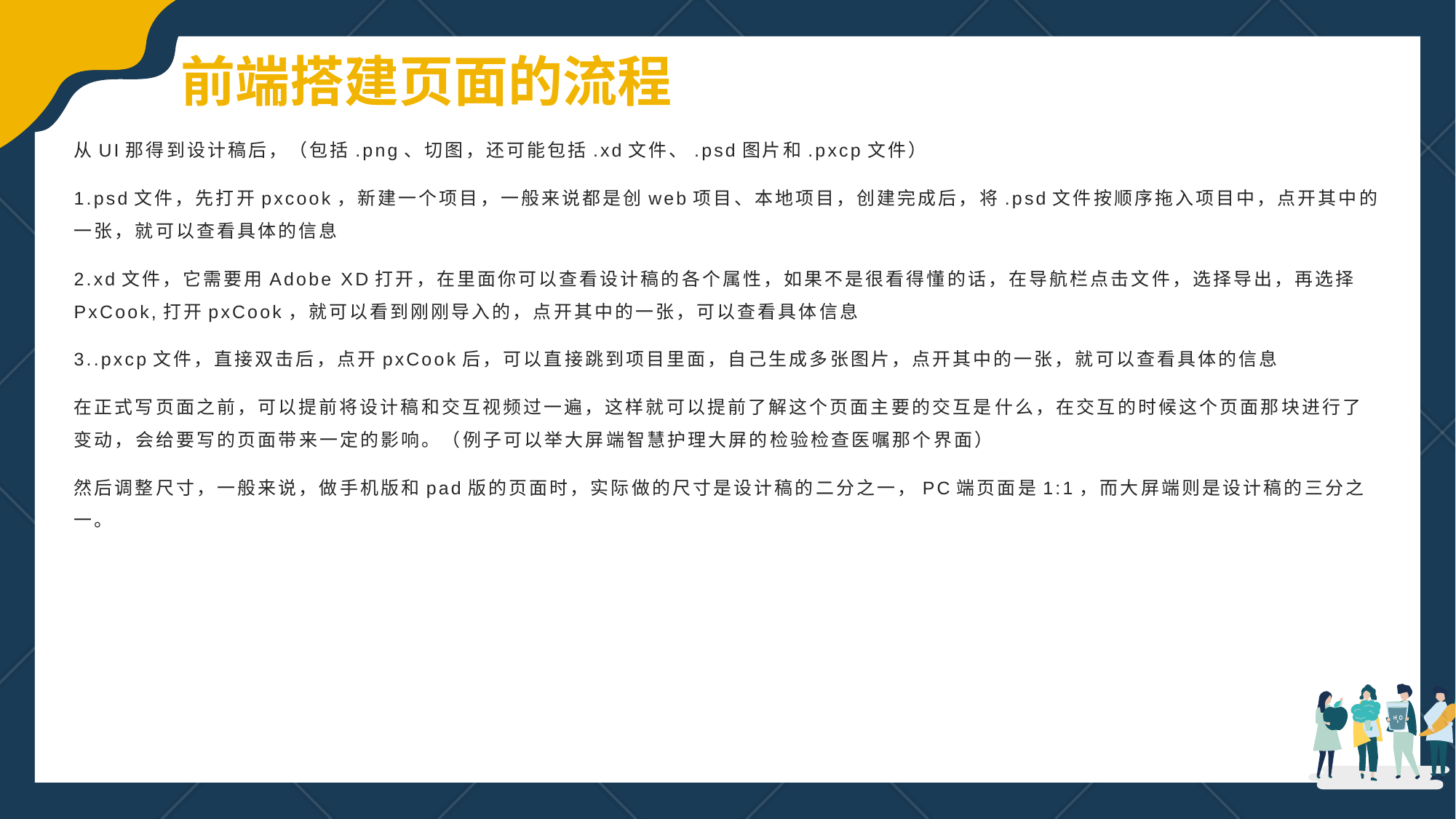

前端搭建页面的流程
从UI那得到设计稿后，（包括.png、切图，还可能包括.xd文件、.psd图片和.pxcp文件）
1.psd文件，先打开pxcook，新建一个项目，一般来说都是创web项目、本地项目，创建完成后，将.psd文件按顺序拖入项目中，点开其中的一张，就可以查看具体的信息
2.xd文件，它需要用Adobe XD打开，在里面你可以查看设计稿的各个属性，如果不是很看得懂的话，在导航栏点击文件，选择导出，再选择PxCook,打开pxCook，就可以看到刚刚导入的，点开其中的一张，可以查看具体信息
3..pxcp文件，直接双击后，点开pxCook后，可以直接跳到项目里面，自己生成多张图片，点开其中的一张，就可以查看具体的信息
在正式写页面之前，可以提前将设计稿和交互视频过一遍，这样就可以提前了解这个页面主要的交互是什么，在交互的时候这个页面那块进行了变动，会给要写的页面带来一定的影响。（例子可以举大屏端智慧护理大屏的检验检查医嘱那个界面）
然后调整尺寸，一般来说，做手机版和pad版的页面时，实际做的尺寸是设计稿的二分之一，PC端页面是1:1，而大屏端则是设计稿的三分之一。